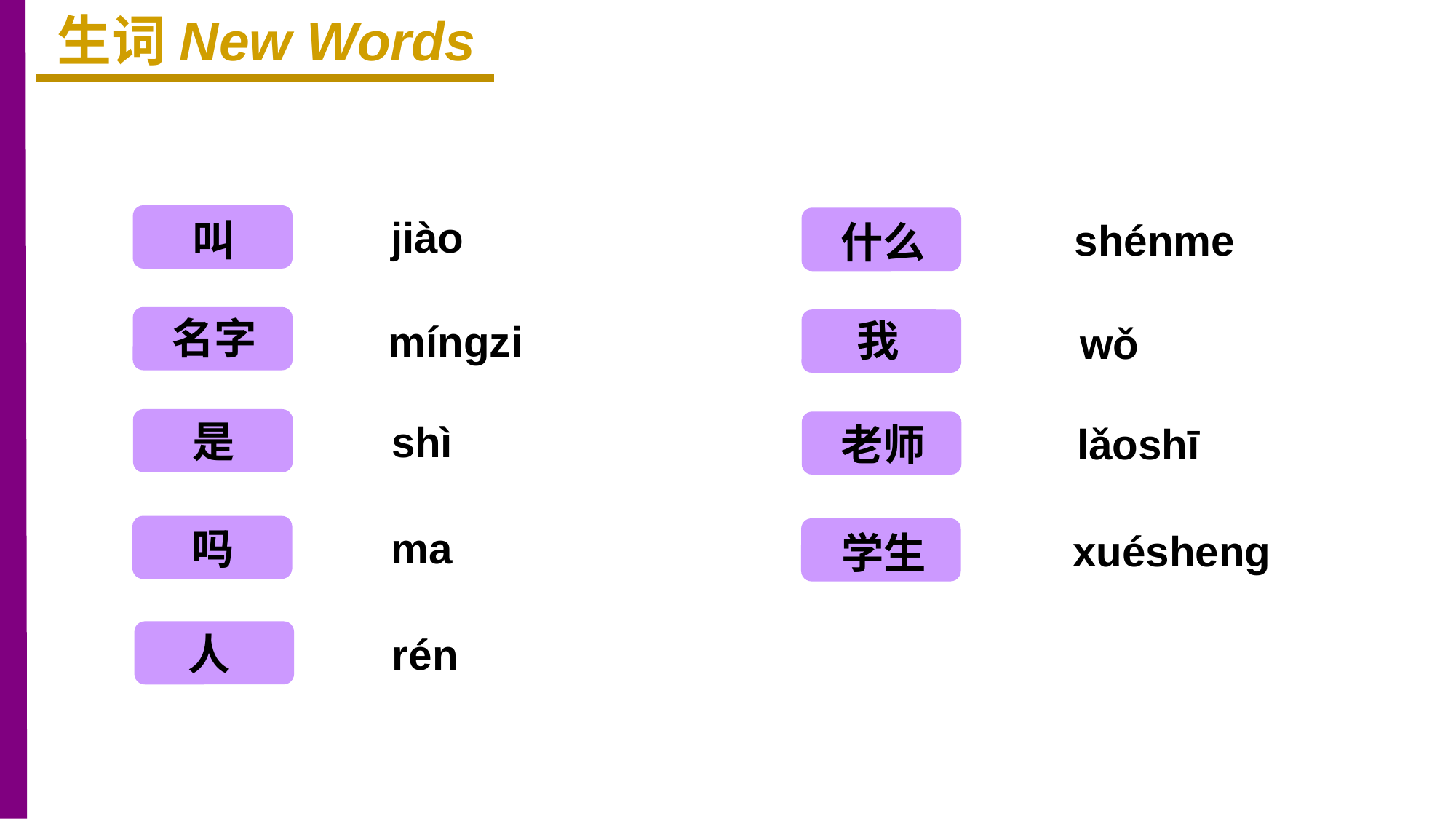

生词New Words

叫
jiào

什么
shénme
名字

我

mínɡzi
wǒ

是
shì

老师
lǎoshī

吗
ma

学生
xuéshenɡ

人
rén